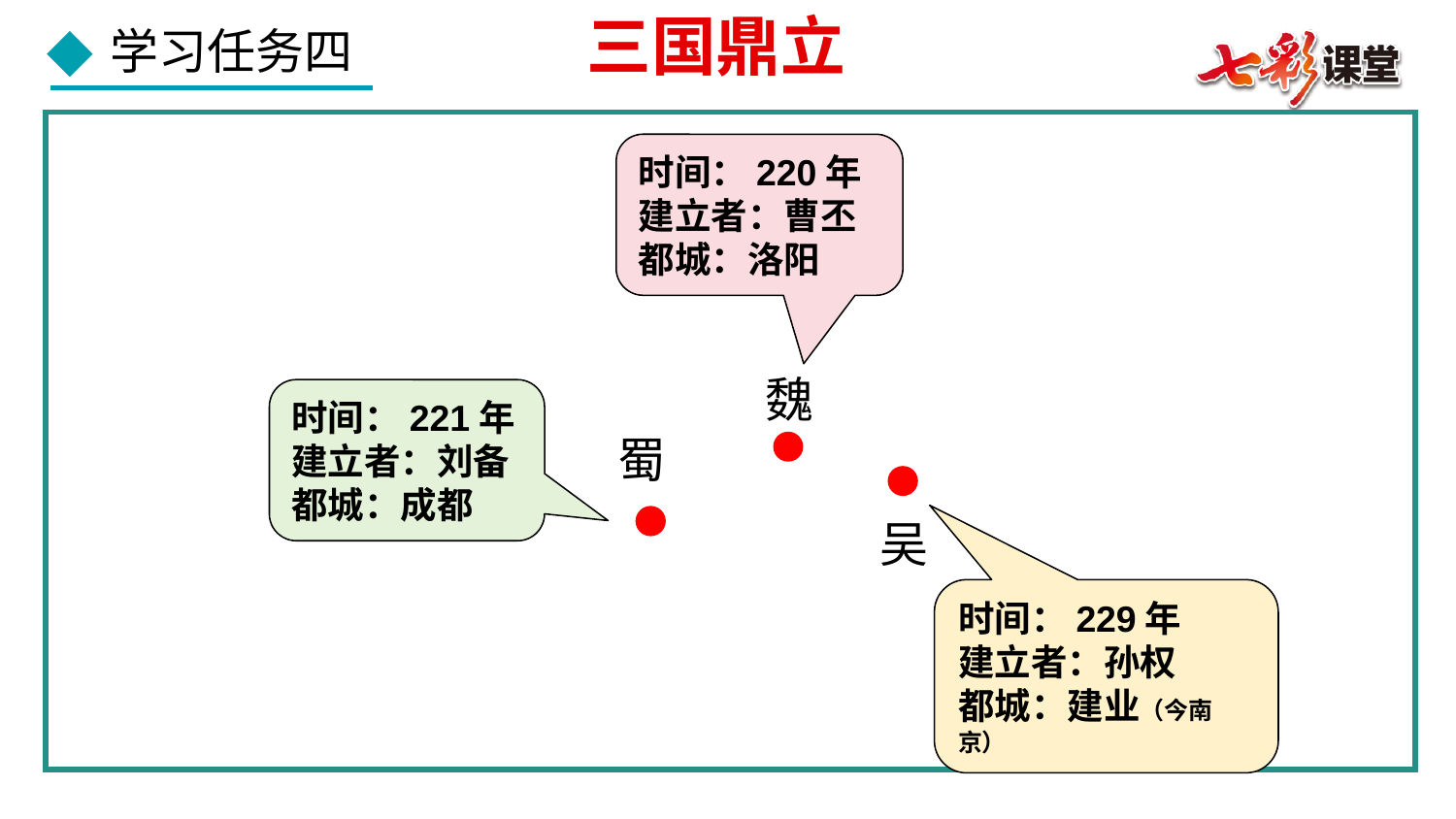

三国鼎立
时间：220年
建立者：曹丕
都城：洛阳
魏

时间：221年
建立者：刘备
都城：成都
蜀

吴
时间：229年
建立者：孙权
都城：建业（今南京）